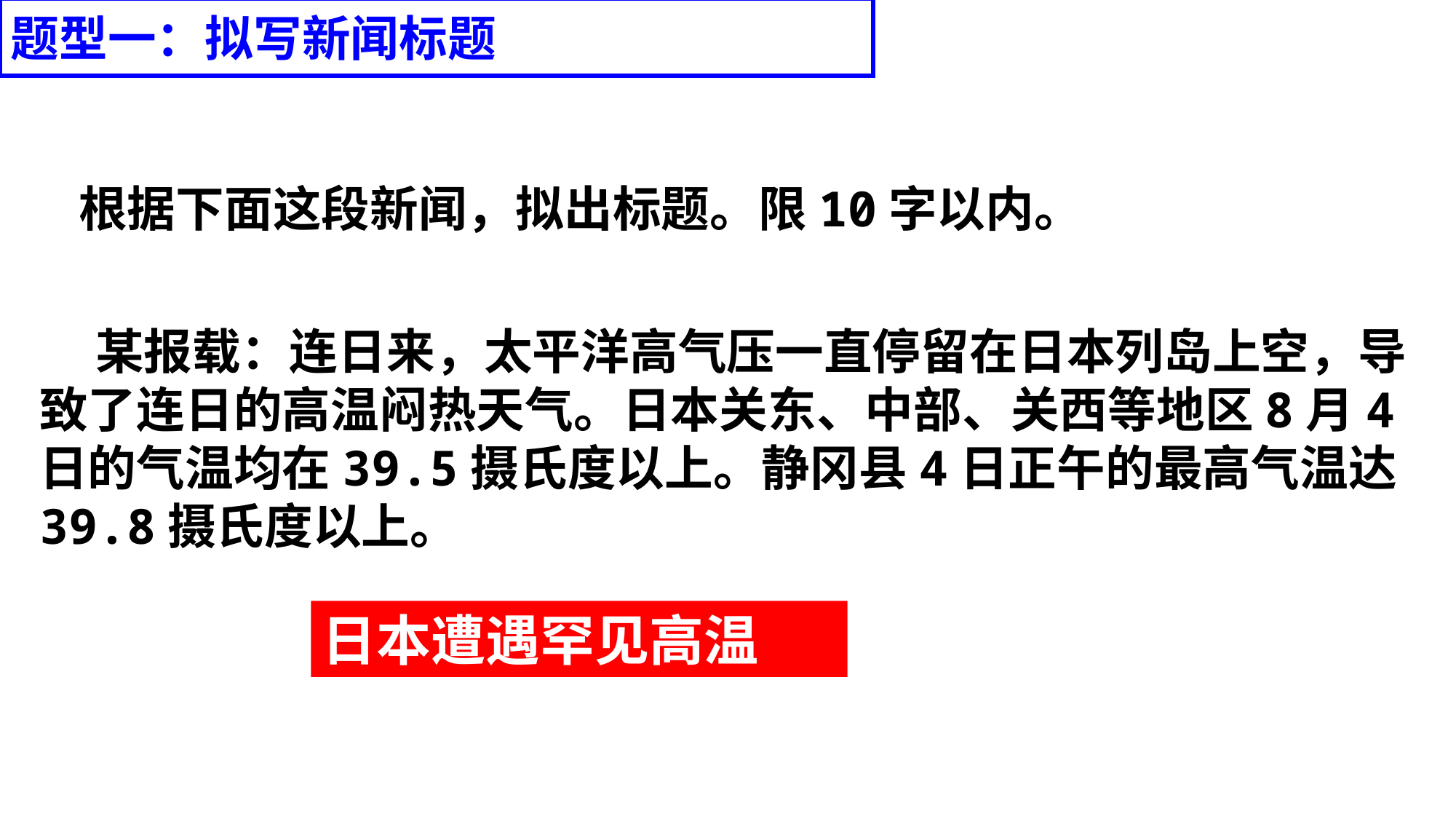

题型一：拟写新闻标题
  根据下面这段新闻，拟出标题。限10字以内。

    某报载：连日来，太平洋高气压一直停留在日本列岛上空，导致了连日的高温闷热天气。日本关东、中部、关西等地区8月4日的气温均在39.5摄氏度以上。静冈县4日正午的最高气温达39.8摄氏度以上。
日本遭遇罕见高温